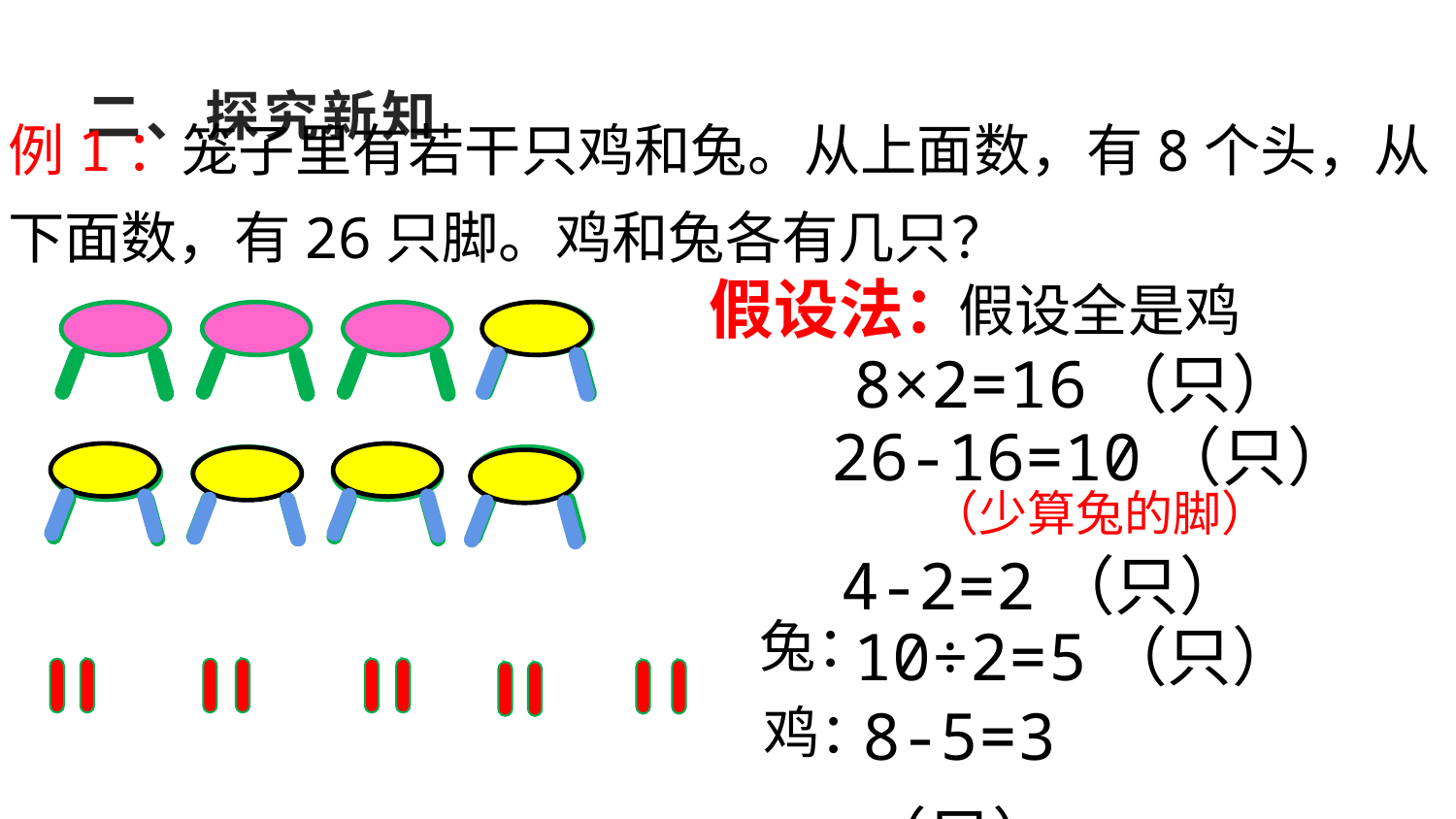

# 二、探究新知
例1：笼子里有若干只鸡和兔。从上面数，有8个头，从下面数，有26只脚。鸡和兔各有几只？
假设法：
假设全是鸡

8×2=16（只）
26-16=10（只）

（少算兔的脚）
4-2=2（只）
兔：
10÷2=5（只）

8-5=3（只）
鸡：